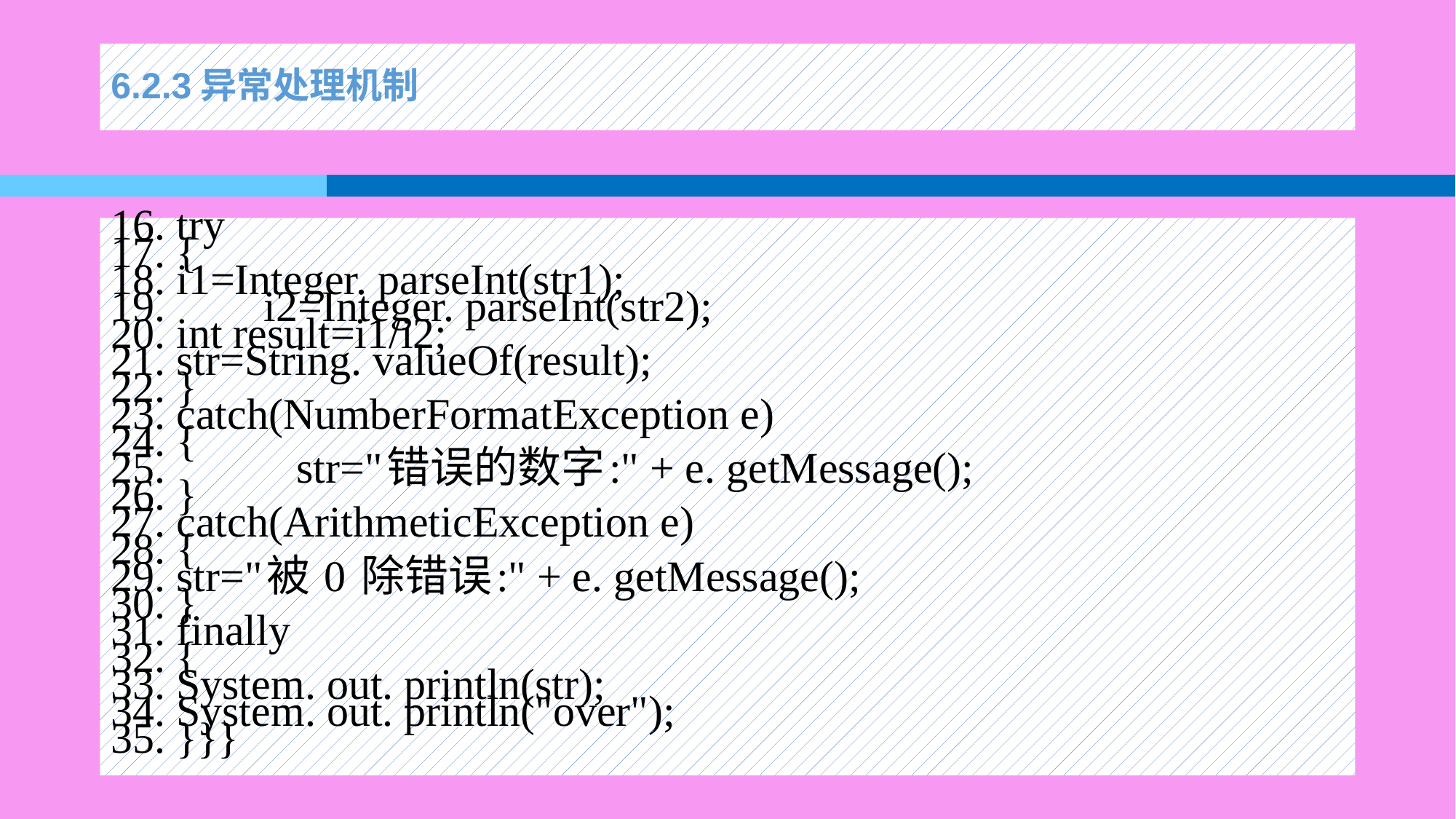

# 6.2.3异常处理机制
try
{
i1=Integer. parseInt(str1);
        i2=Integer. parseInt(str2);
int result=i1/i2;
str=String. valueOf(result);
}
catch(NumberFormatException e)
{
           str="错误的数字:" + e. getMessage();
}
catch(ArithmeticException e)
{
str="被 0 除错误:" + e. getMessage();
}
finally
{
System. out. println(str);
System. out. println("over");
}}}